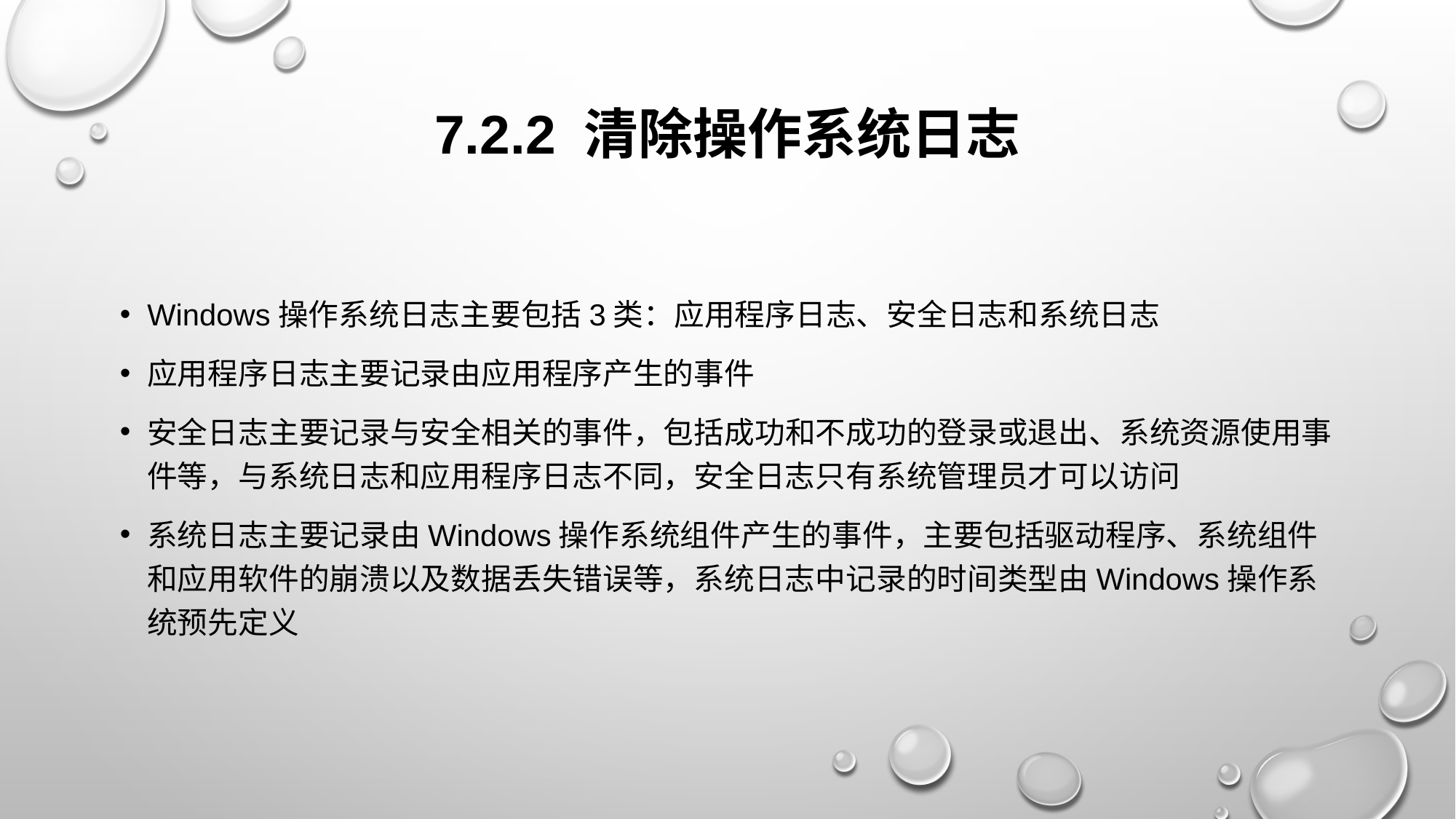

# 7.2.2 清除操作系统日志
Windows操作系统日志主要包括3类：应用程序日志、安全日志和系统日志
应用程序日志主要记录由应用程序产生的事件
安全日志主要记录与安全相关的事件，包括成功和不成功的登录或退出、系统资源使用事件等，与系统日志和应用程序日志不同，安全日志只有系统管理员才可以访问
系统日志主要记录由Windows操作系统组件产生的事件，主要包括驱动程序、系统组件和应用软件的崩溃以及数据丢失错误等，系统日志中记录的时间类型由Windows操作系统预先定义